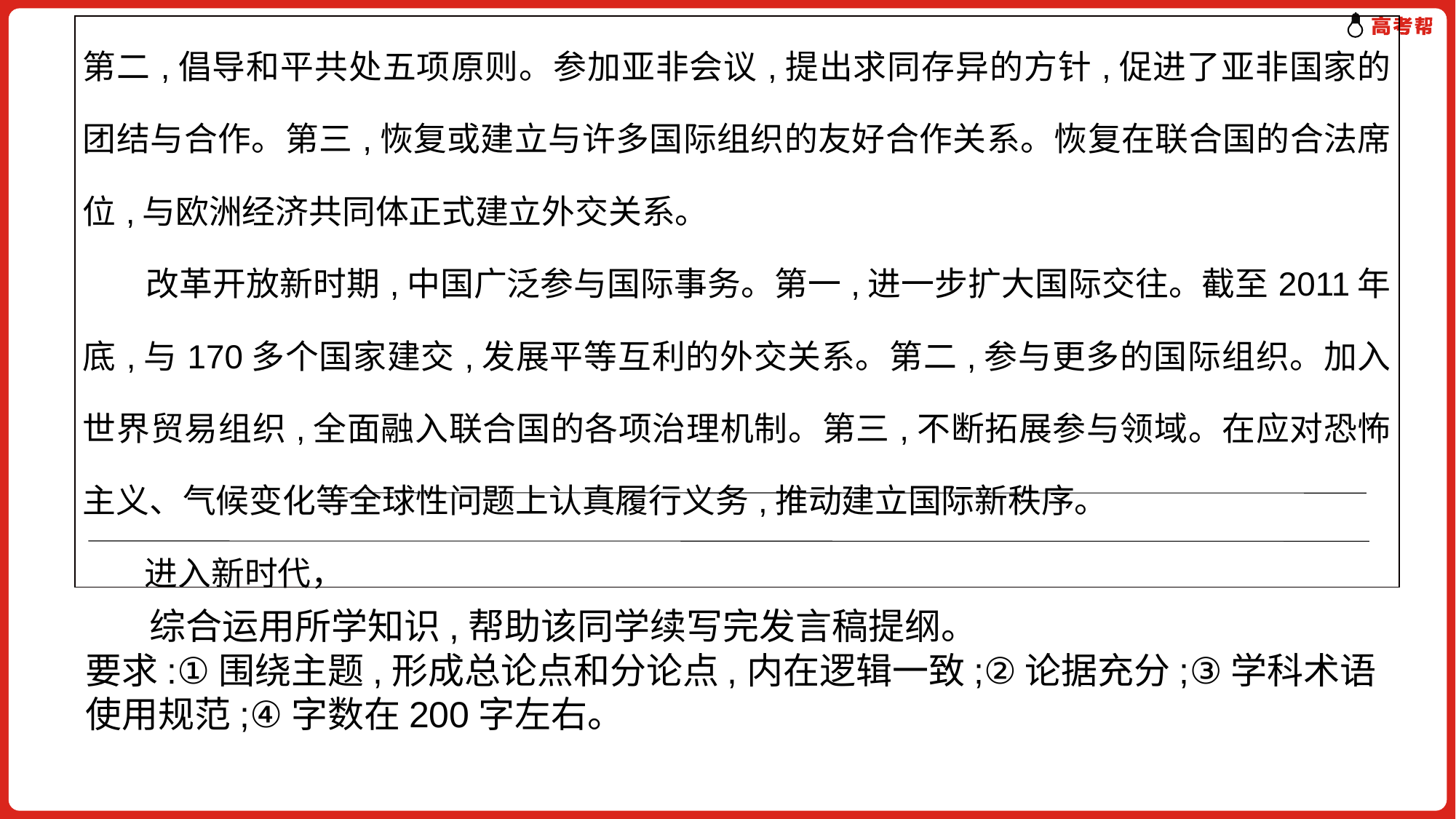

| 第二,倡导和平共处五项原则。参加亚非会议,提出求同存异的方针,促进了亚非国家的团结与合作。第三,恢复或建立与许多国际组织的友好合作关系。恢复在联合国的合法席位,与欧洲经济共同体正式建立外交关系。 改革开放新时期,中国广泛参与国际事务。第一,进一步扩大国际交往。截至2011年底,与170多个国家建交,发展平等互利的外交关系。第二,参与更多的国际组织。加入世界贸易组织,全面融入联合国的各项治理机制。第三,不断拓展参与领域。在应对恐怖主义、气候变化等全球性问题上认真履行义务,推动建立国际新秩序。 进入新时代， |
| --- |

      综合运用所学知识,帮助该同学续写完发言稿提纲。
要求:①围绕主题,形成总论点和分论点,内在逻辑一致;②论据充分;③学科术语使用规范;④字数在200字左右。